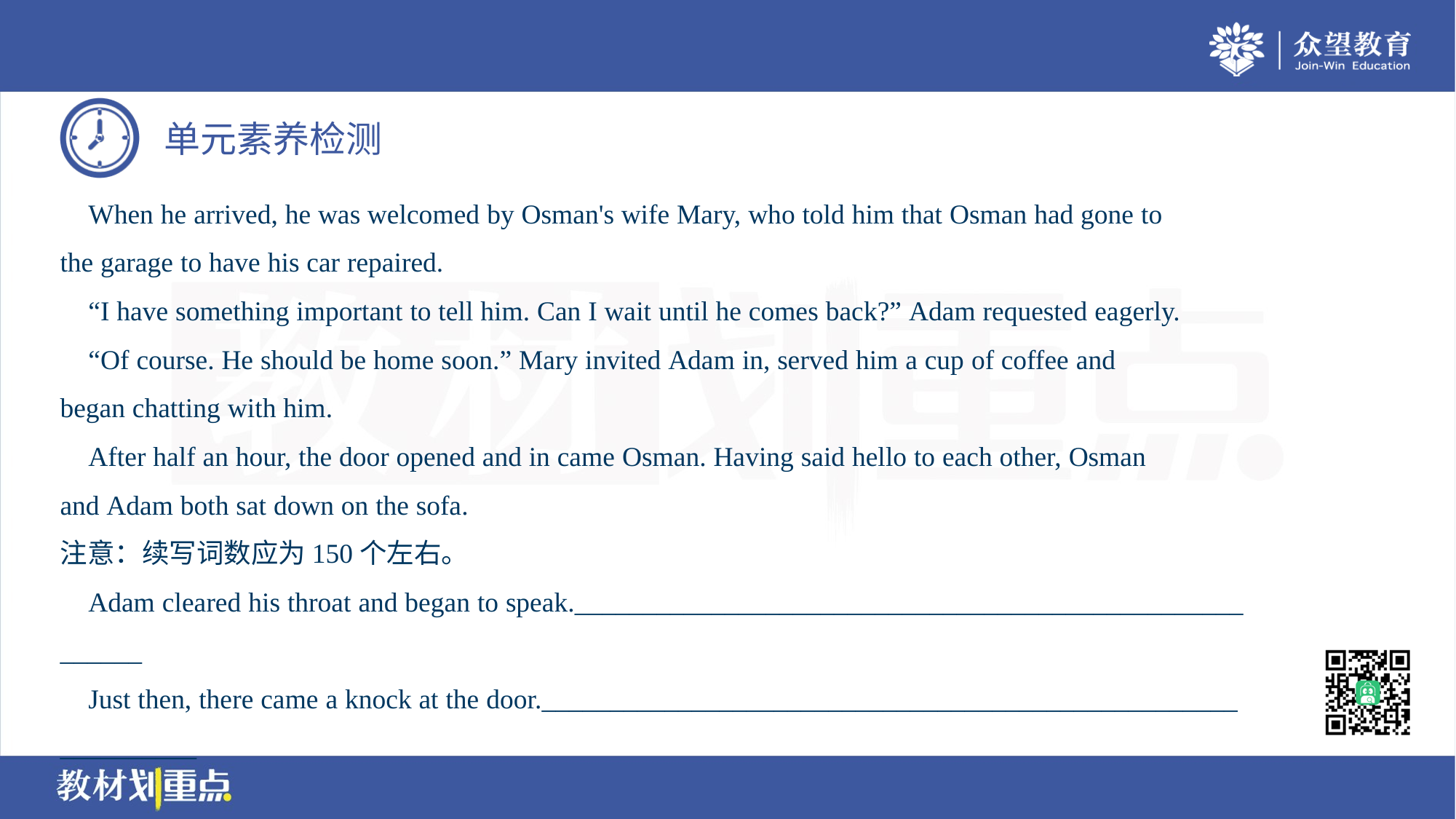

When he arrived, he was welcomed by Osman's wife Mary, who told him that Osman had gone to
the garage to have his car repaired.
    “I have something important to tell him. Can I wait until he comes back?” Adam requested eagerly.
    “Of course. He should be home soon.” Mary invited Adam in, served him a cup of coffee and
began chatting with him.
    After half an hour, the door opened and in came Osman. Having said hello to each other, Osman
and Adam both sat down on the sofa.
注意：续写词数应为150个左右。
    Adam cleared his throat and began to speak._________________________________________________
______
    Just then, there came a knock at the door.___________________________________________________
__________